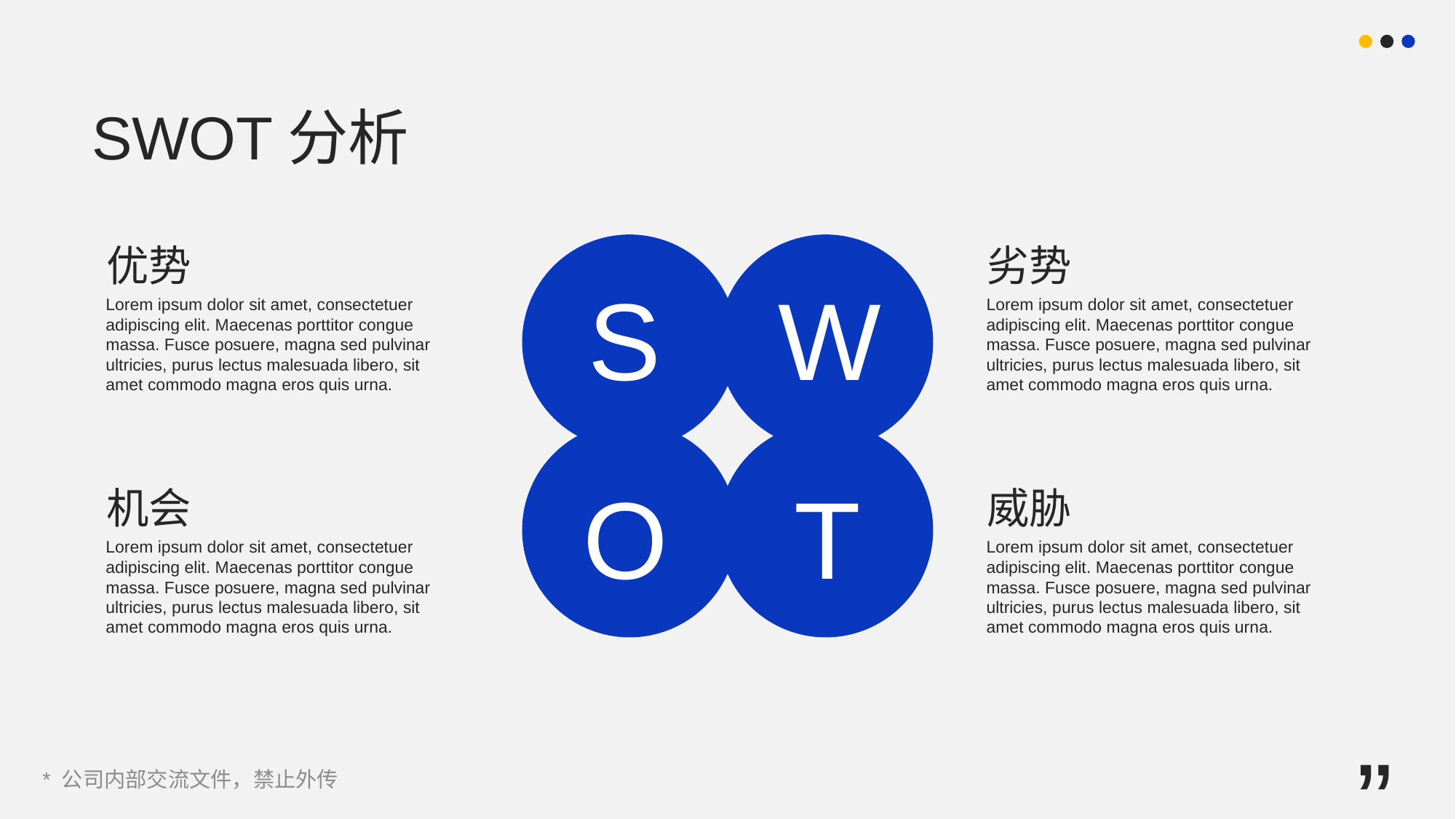

SWOT分析
优势
劣势

S
W
Lorem ipsum dolor sit amet, consectetuer adipiscing elit. Maecenas porttitor congue massa. Fusce posuere, magna sed pulvinar ultricies, purus lectus malesuada libero, sit amet commodo magna eros quis urna.
Lorem ipsum dolor sit amet, consectetuer adipiscing elit. Maecenas porttitor congue massa. Fusce posuere, magna sed pulvinar ultricies, purus lectus malesuada libero, sit amet commodo magna eros quis urna.
O
T
机会
威胁
Lorem ipsum dolor sit amet, consectetuer adipiscing elit. Maecenas porttitor congue massa. Fusce posuere, magna sed pulvinar ultricies, purus lectus malesuada libero, sit amet commodo magna eros quis urna.
Lorem ipsum dolor sit amet, consectetuer adipiscing elit. Maecenas porttitor congue massa. Fusce posuere, magna sed pulvinar ultricies, purus lectus malesuada libero, sit amet commodo magna eros quis urna.
”
* 公司内部交流文件，禁止外传